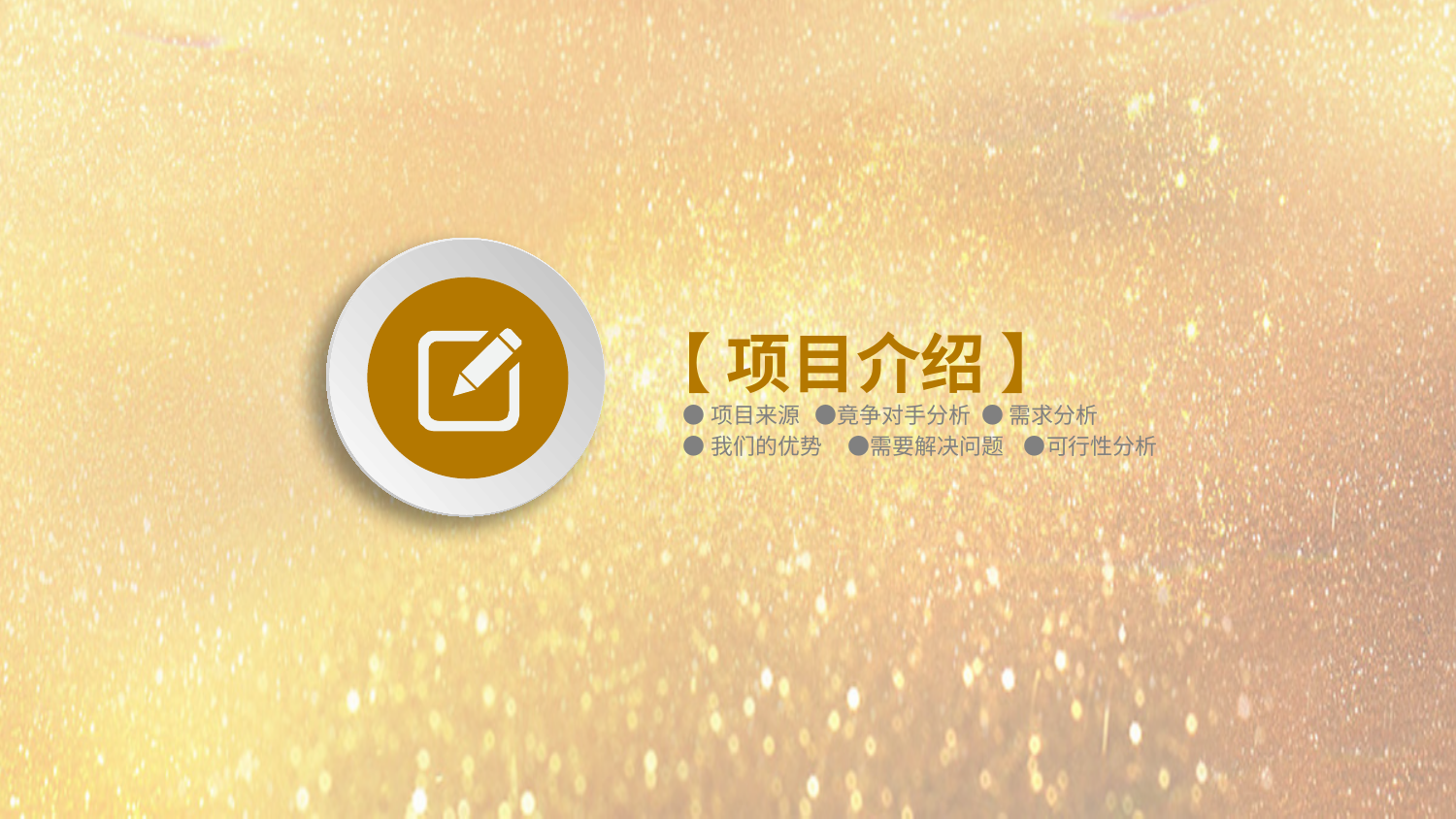

【 项目介绍 】
●项目来源   ●竟争对手分析  ● 需求分析
●我们的优势     ●需要解决问题    ●可行性分析